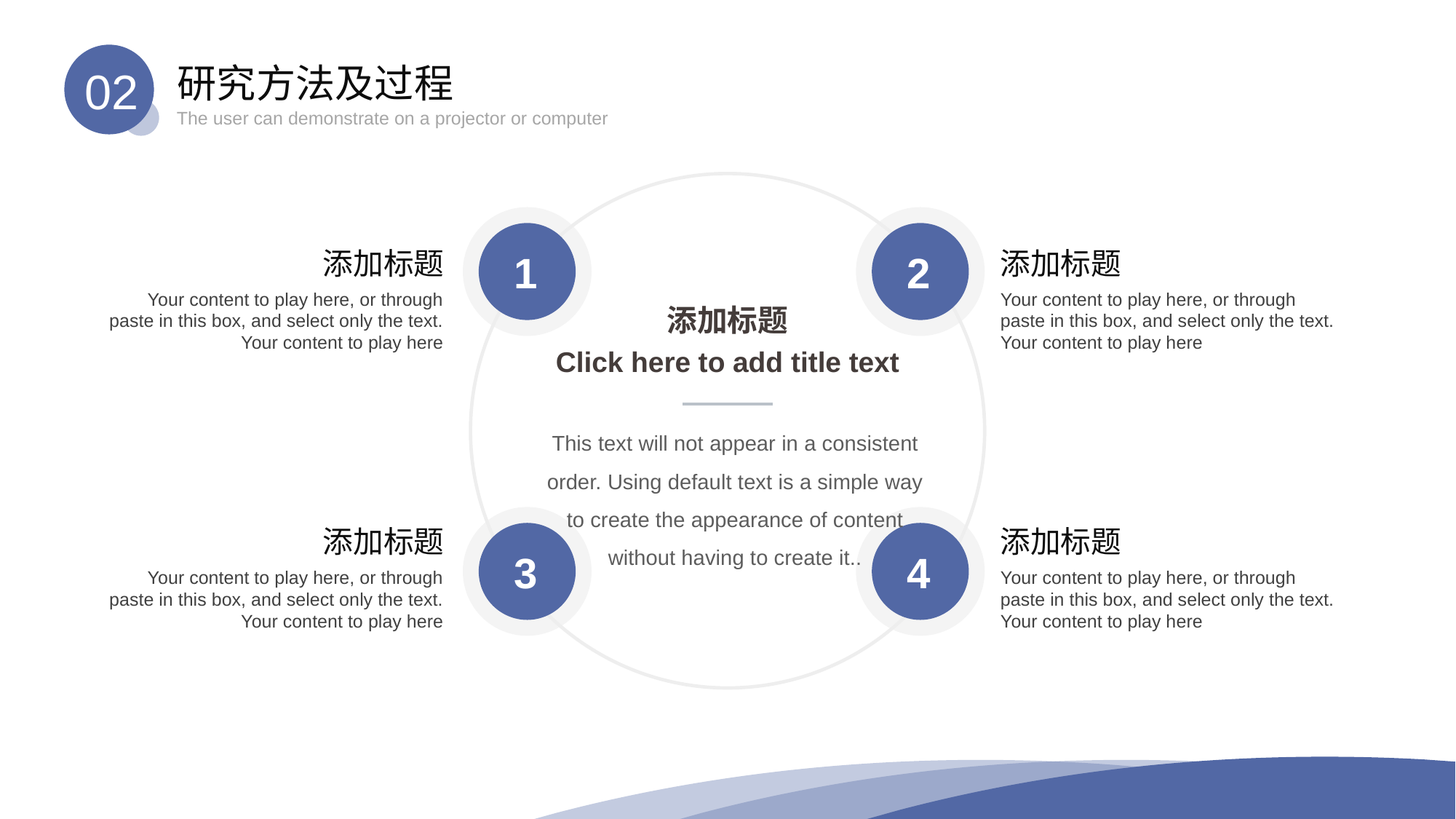

02
研究方法及过程
The user can demonstrate on a projector or computer

1

2
添加标题
Your content to play here, or through paste in this box, and select only the text. Your content to play here
添加标题
Your content to play here, or through paste in this box, and select only the text. Your content to play here
添加标题
Click here to add title text
This text will not appear in a consistent order. Using default text is a simple way to create the appearance of content without having to create it..

3

4
添加标题
Your content to play here, or through paste in this box, and select only the text. Your content to play here
添加标题
Your content to play here, or through paste in this box, and select only the text. Your content to play here